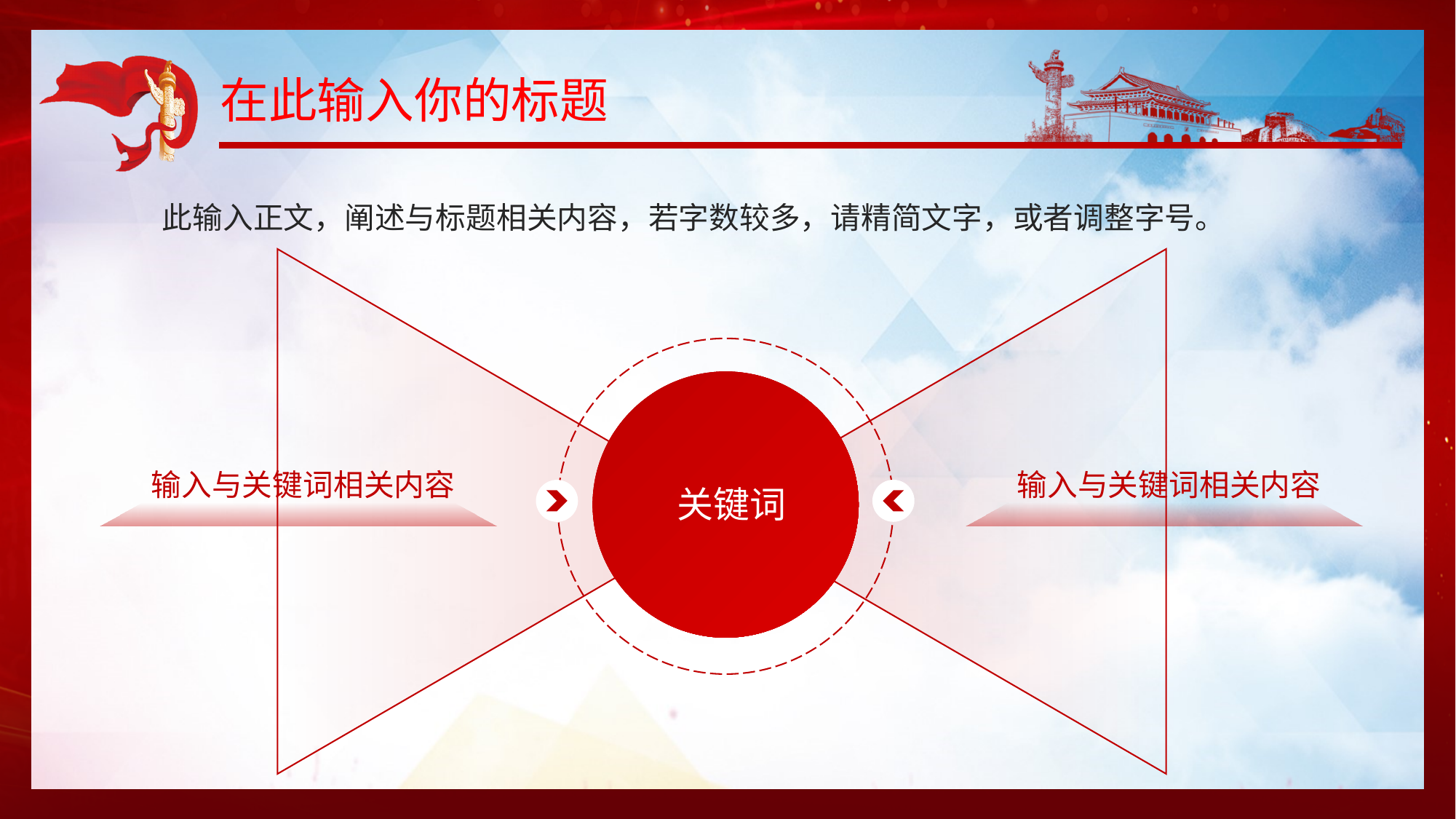

# 在此输入你的标题
此输入正文，阐述与标题相关内容，若字数较多，请精简文字，或者调整字号。

输入与关键词相关内容

输入与关键词相关内容

关键词